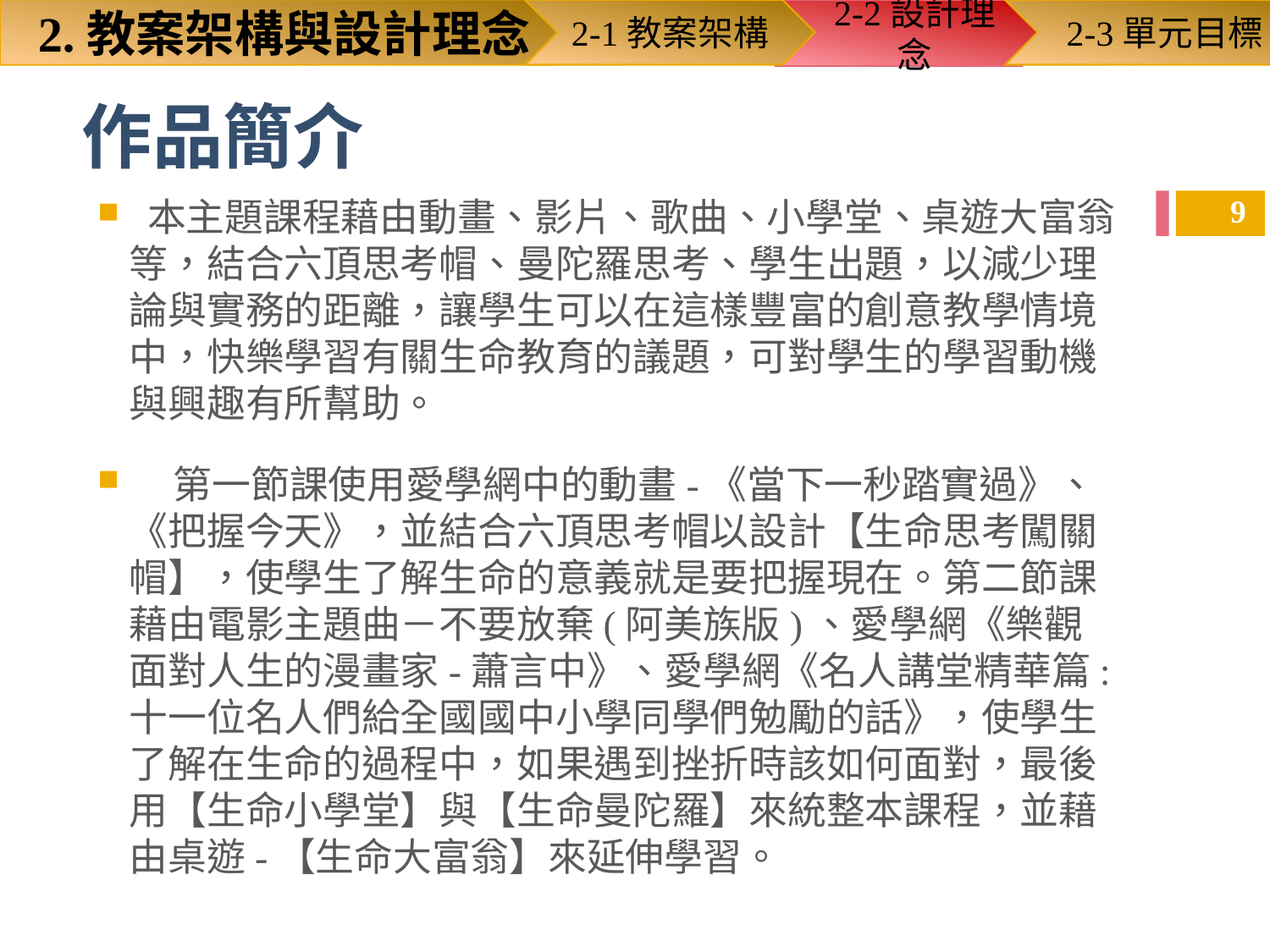

2-1教案架構
2-2設計理念
2-3單元目標
2.教案架構與設計理念
# 作品簡介
9
 本主題課程藉由動畫、影片、歌曲、小學堂、桌遊大富翁等，結合六頂思考帽、曼陀羅思考、學生出題，以減少理論與實務的距離，讓學生可以在這樣豐富的創意教學情境中，快樂學習有關生命教育的議題，可對學生的學習動機與興趣有所幫助。
    第一節課使用愛學網中的動畫-《當下一秒踏實過》、《把握今天》，並結合六頂思考帽以設計【生命思考闖關帽】，使學生了解生命的意義就是要把握現在。第二節課藉由電影主題曲－不要放棄(阿美族版)、愛學網《樂觀面對人生的漫畫家-蕭言中》、愛學網《名人講堂精華篇:十一位名人們給全國國中小學同學們勉勵的話》，使學生了解在生命的過程中，如果遇到挫折時該如何面對，最後用【生命小學堂】與【生命曼陀羅】來統整本課程，並藉由桌遊-【生命大富翁】來延伸學習。